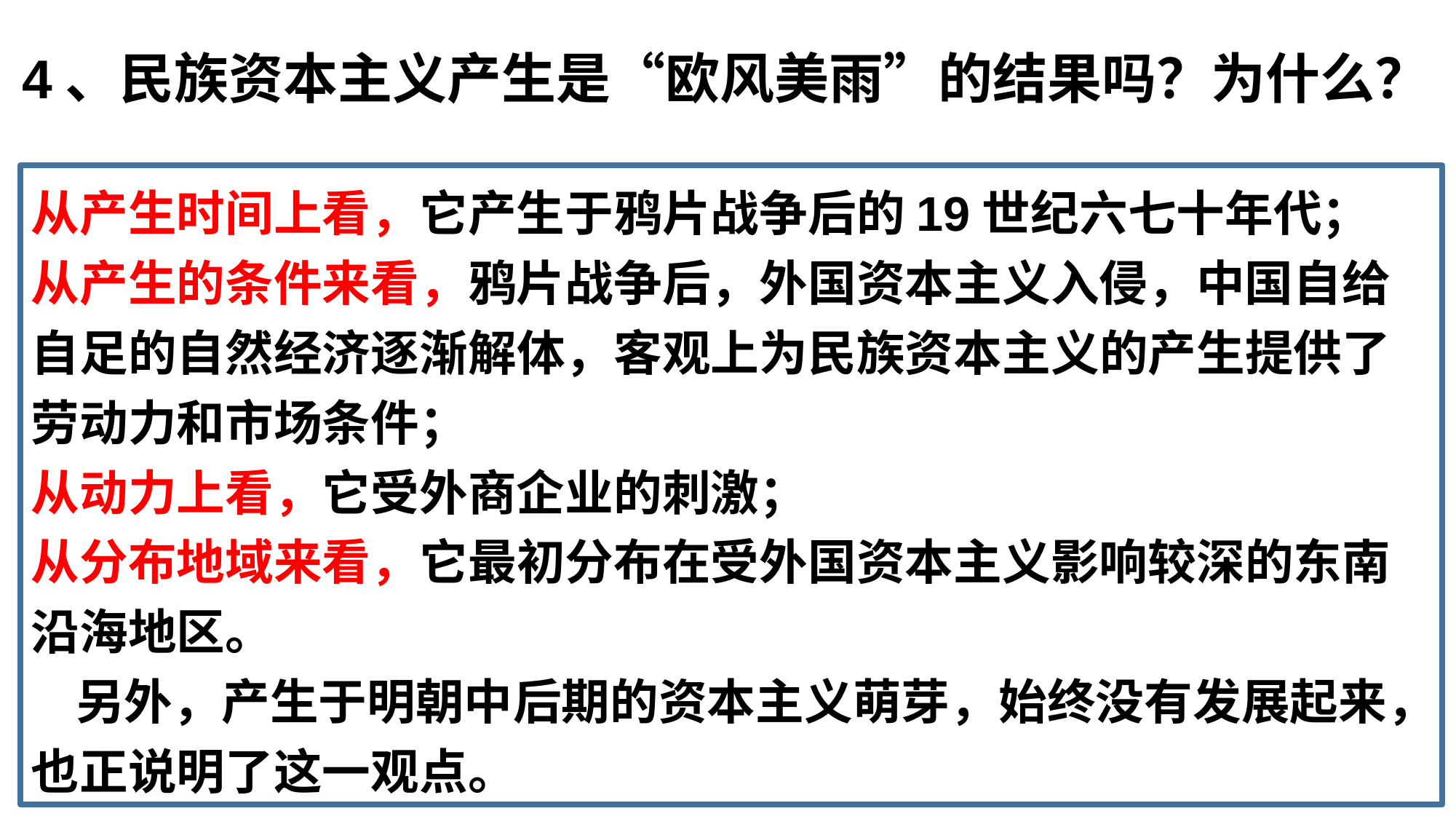

4、民族资本主义产生是“欧风美雨”的结果吗？为什么？
从产生时间上看，它产生于鸦片战争后的19世纪六七十年代；
从产生的条件来看，鸦片战争后，外国资本主义入侵，中国自给自足的自然经济逐渐解体，客观上为民族资本主义的产生提供了劳动力和市场条件；
从动力上看，它受外商企业的刺激；
从分布地域来看，它最初分布在受外国资本主义影响较深的东南沿海地区。
   另外，产生于明朝中后期的资本主义萌芽，始终没有发展起来，也正说明了这一观点。